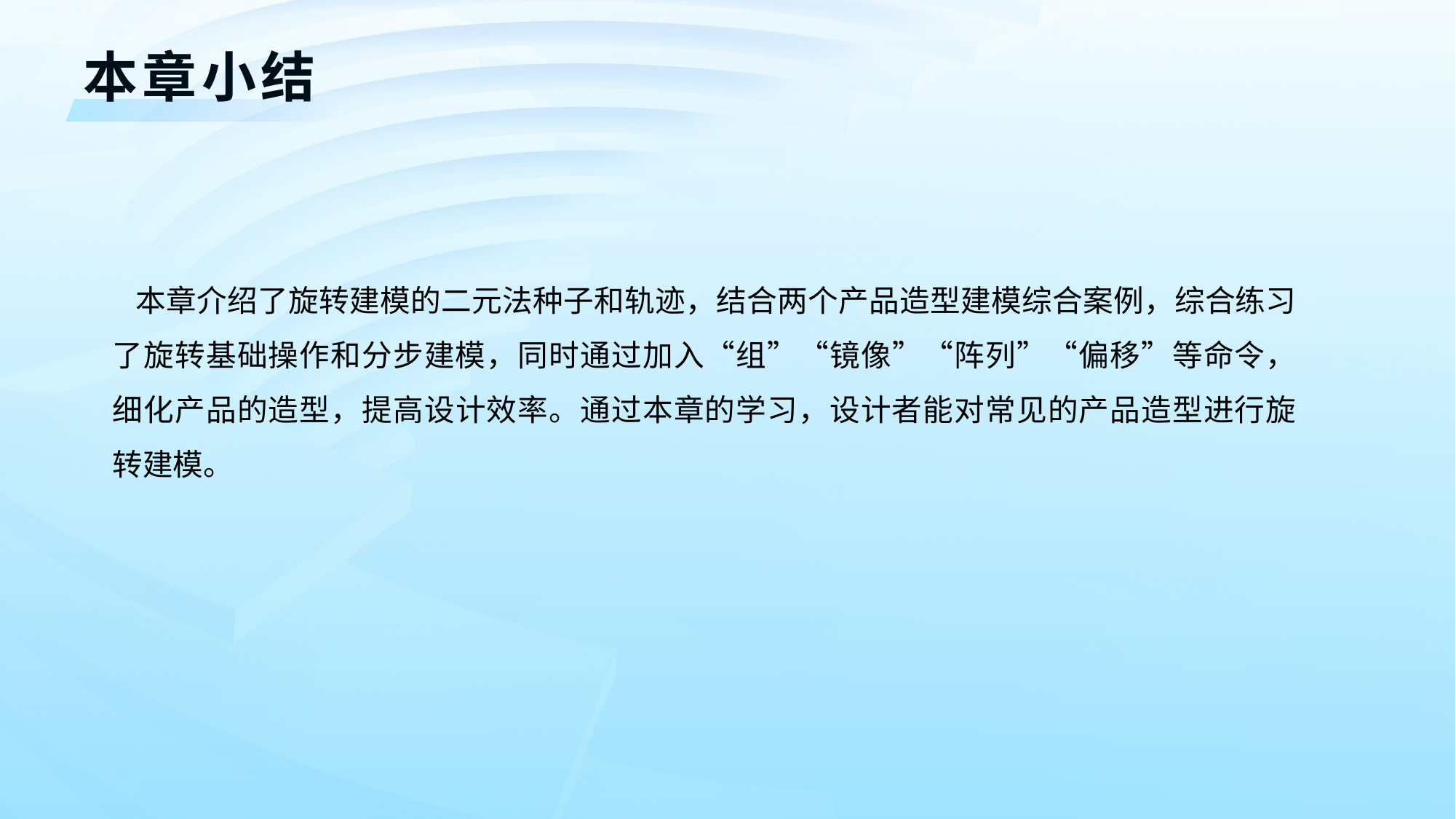

本章小结
本章介绍了旋转建模的二元法种子和轨迹，结合两个产品造型建模综合案例，综合练习了旋转基础操作和分步建模，同时通过加入“组”“镜像”“阵列”“偏移”等命令，细化产品的造型，提高设计效率。通过本章的学习，设计者能对常见的产品造型进行旋转建模。